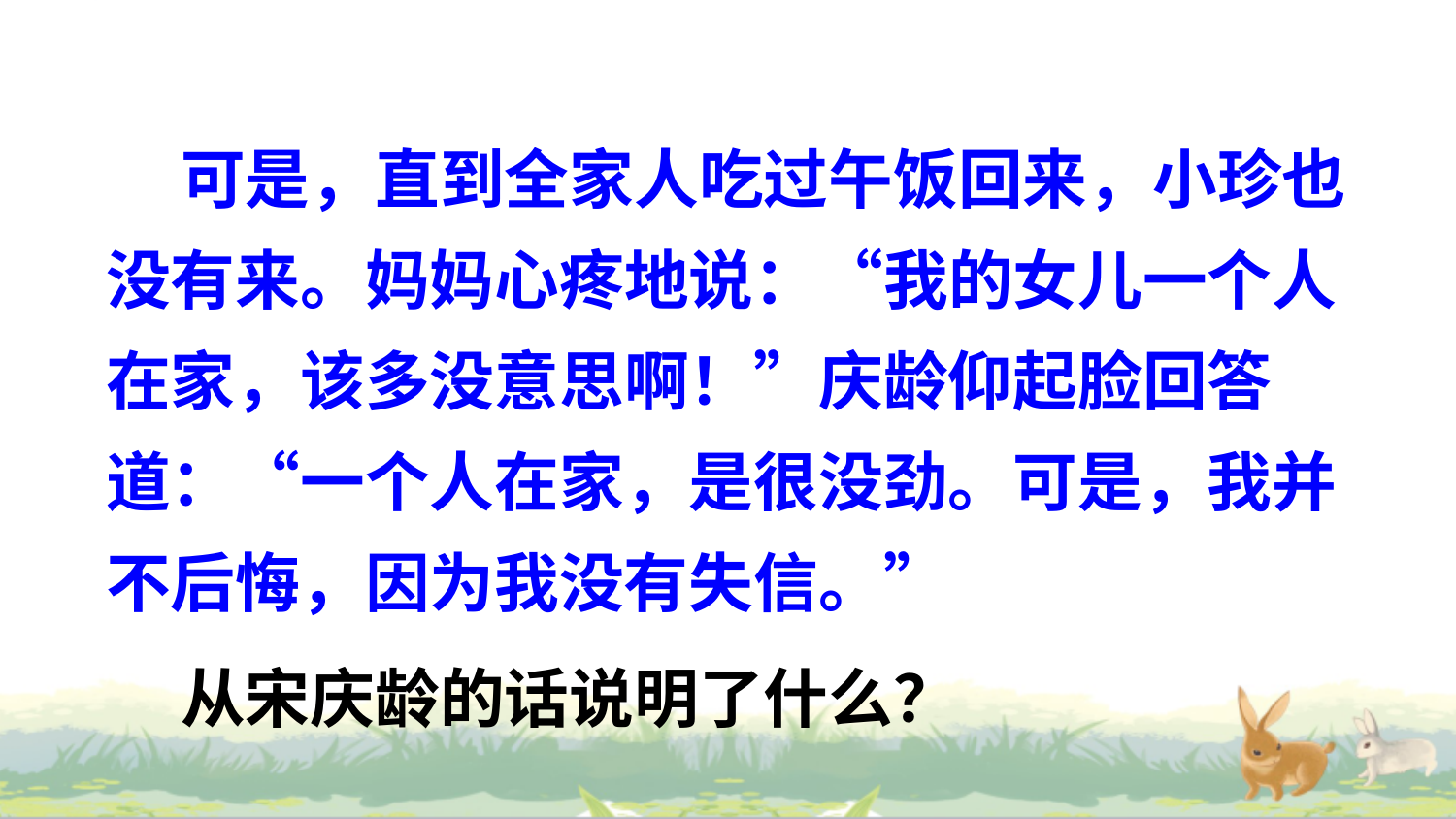

可是，直到全家人吃过午饭回来，小珍也没有来。妈妈心疼地说：“我的女儿一个人在家，该多没意思啊！”庆龄仰起脸回答道：“一个人在家，是很没劲。可是，我并不后悔，因为我没有失信。”
    从宋庆龄的话说明了什么？